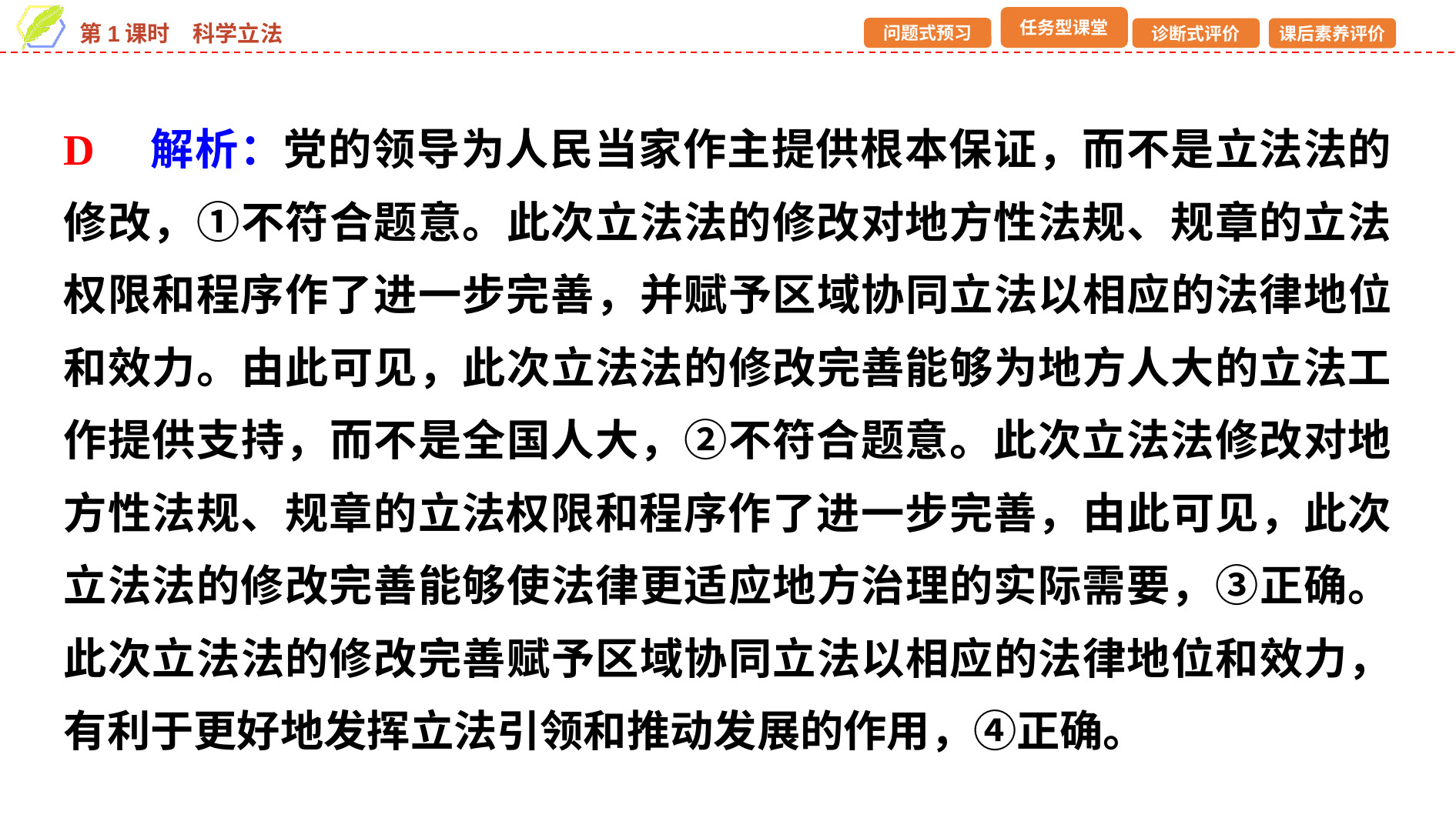

D　解析：党的领导为人民当家作主提供根本保证，而不是立法法的修改，①不符合题意。此次立法法的修改对地方性法规、规章的立法权限和程序作了进一步完善，并赋予区域协同立法以相应的法律地位和效力。由此可见，此次立法法的修改完善能够为地方人大的立法工作提供支持，而不是全国人大，②不符合题意。此次立法法修改对地方性法规、规章的立法权限和程序作了进一步完善，由此可见，此次立法法的修改完善能够使法律更适应地方治理的实际需要，③正确。此次立法法的修改完善赋予区域协同立法以相应的法律地位和效力，有利于更好地发挥立法引领和推动发展的作用，④正确。